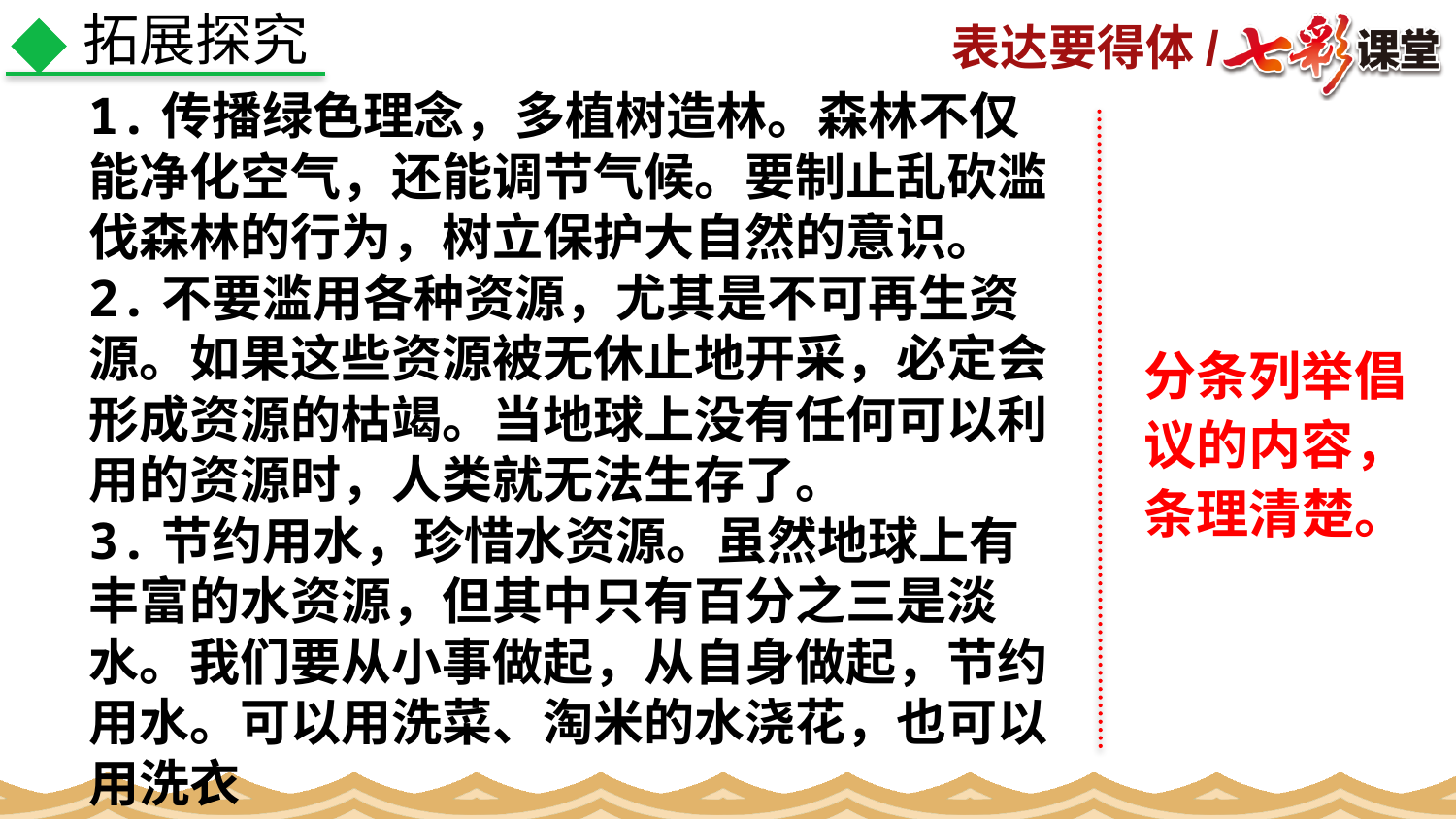

拓展探究

1.传播绿色理念，多植树造林。森林不仅能净化空气，还能调节气候。要制止乱砍滥伐森林的行为，树立保护大自然的意识。
2.不要滥用各种资源，尤其是不可再生资源。如果这些资源被无休止地开采，必定会形成资源的枯竭。当地球上没有任何可以利用的资源时，人类就无法生存了。
3.节约用水，珍惜水资源。虽然地球上有丰富的水资源，但其中只有百分之三是淡水。我们要从小事做起，从自身做起，节约用水。可以用洗菜、淘米的水浇花，也可以用洗衣
分条列举倡议的内容，条理清楚。